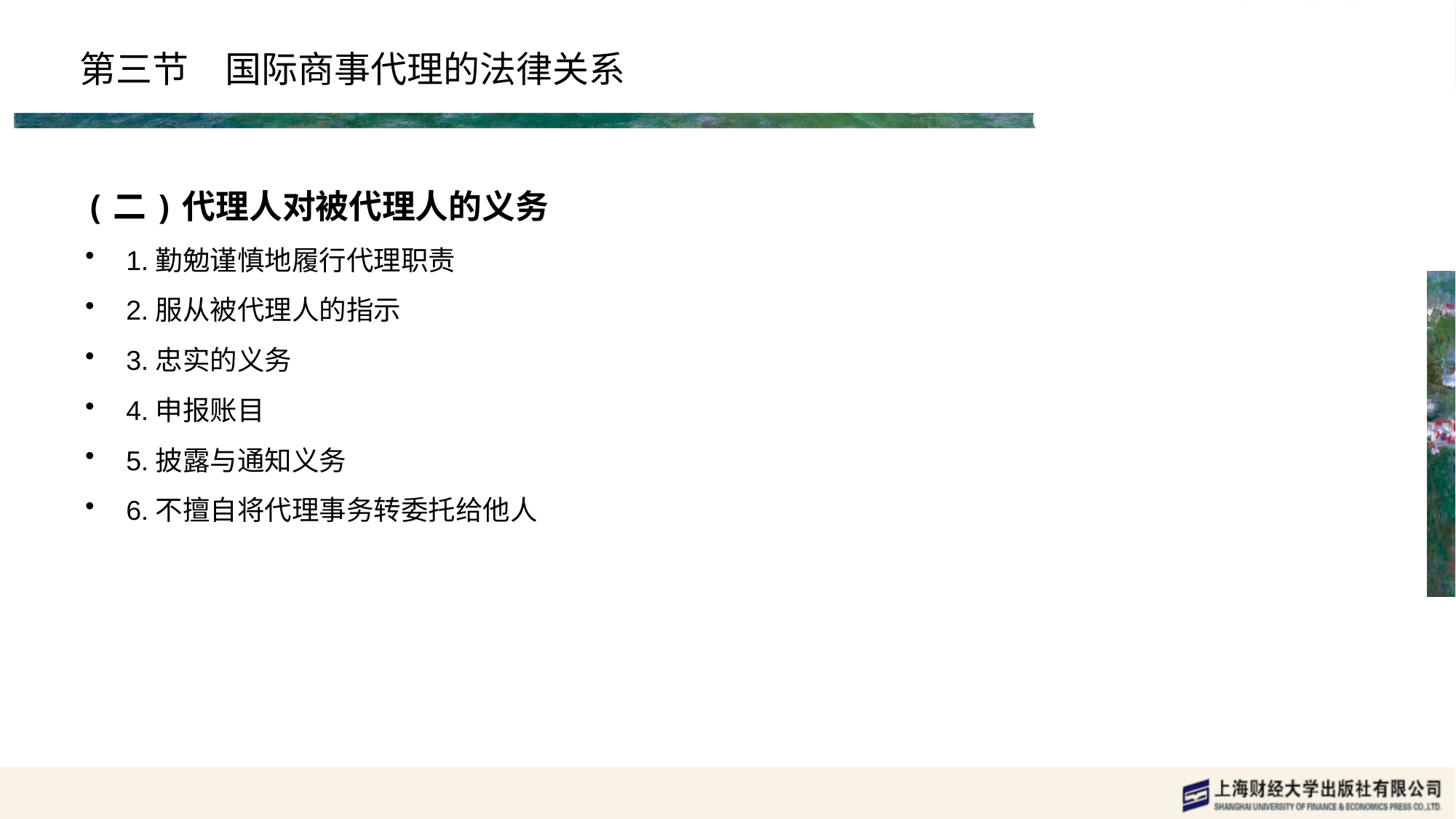

# 第三节　国际商事代理的法律关系
(二)代理人对被代理人的义务
1.勤勉谨慎地履行代理职责
2.服从被代理人的指示
3.忠实的义务
4.申报账目
5.披露与通知义务
6.不擅自将代理事务转委托给他人